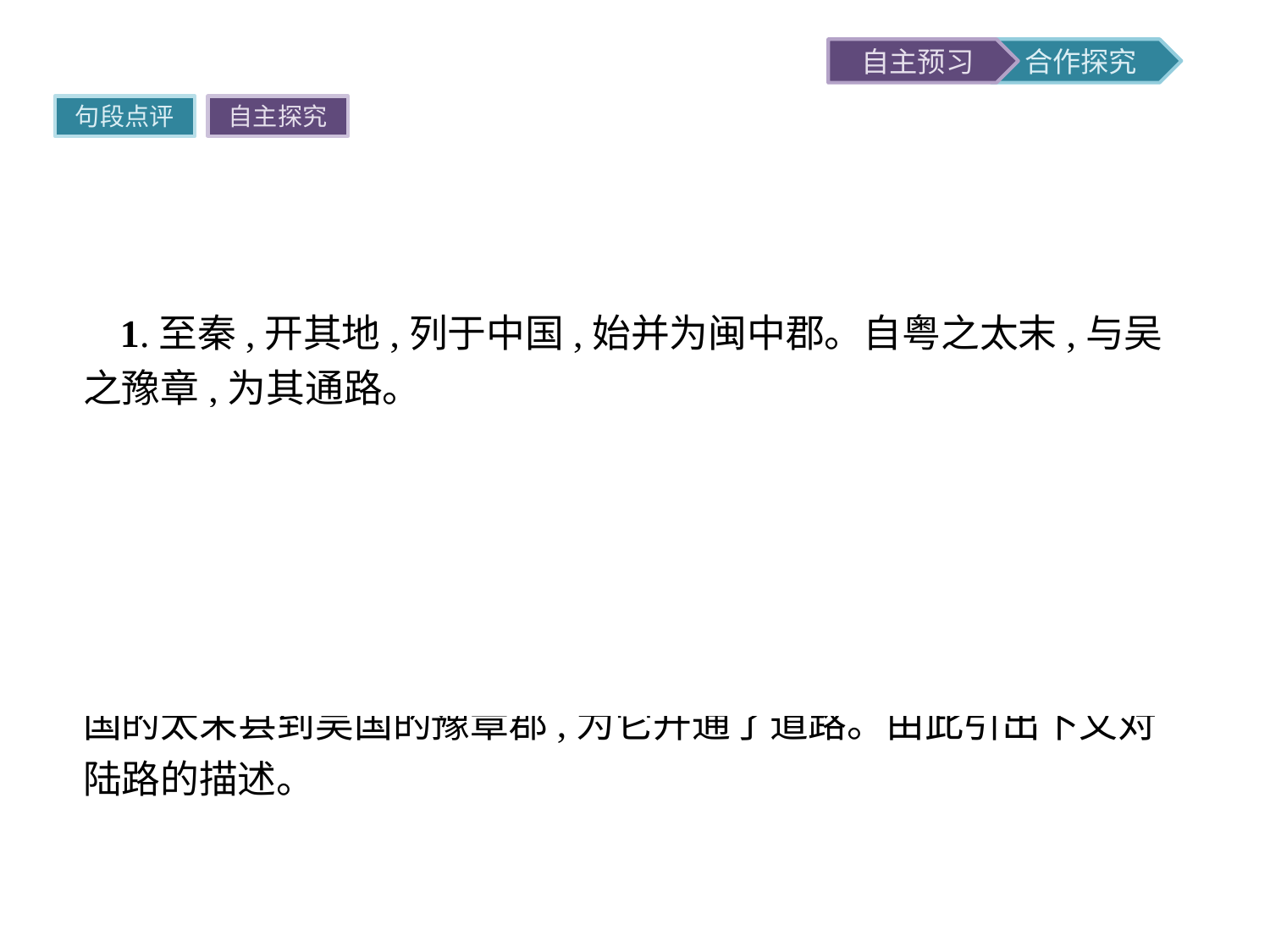

句段点评
自主探究
1.至秦,开其地,列于中国,始并为闽中郡。自粤之太末,与吴之豫章,为其通路。
翻译到秦朝时,开拓这片区域,(闽)列于华夏统辖区域内,开始并为秦朝的闽中郡。从越国的太末县到吴国的豫章郡,为它开通了道路。
点评此处介绍了“闽”的历史及其交通状况。“闽”原隶属于周朝,到秦朝时因开拓区域统归华夏,开始并为“闽中郡”,从越国的太末县到吴国的豫章郡,为它开通了道路。由此引出下文对陆路的描述。